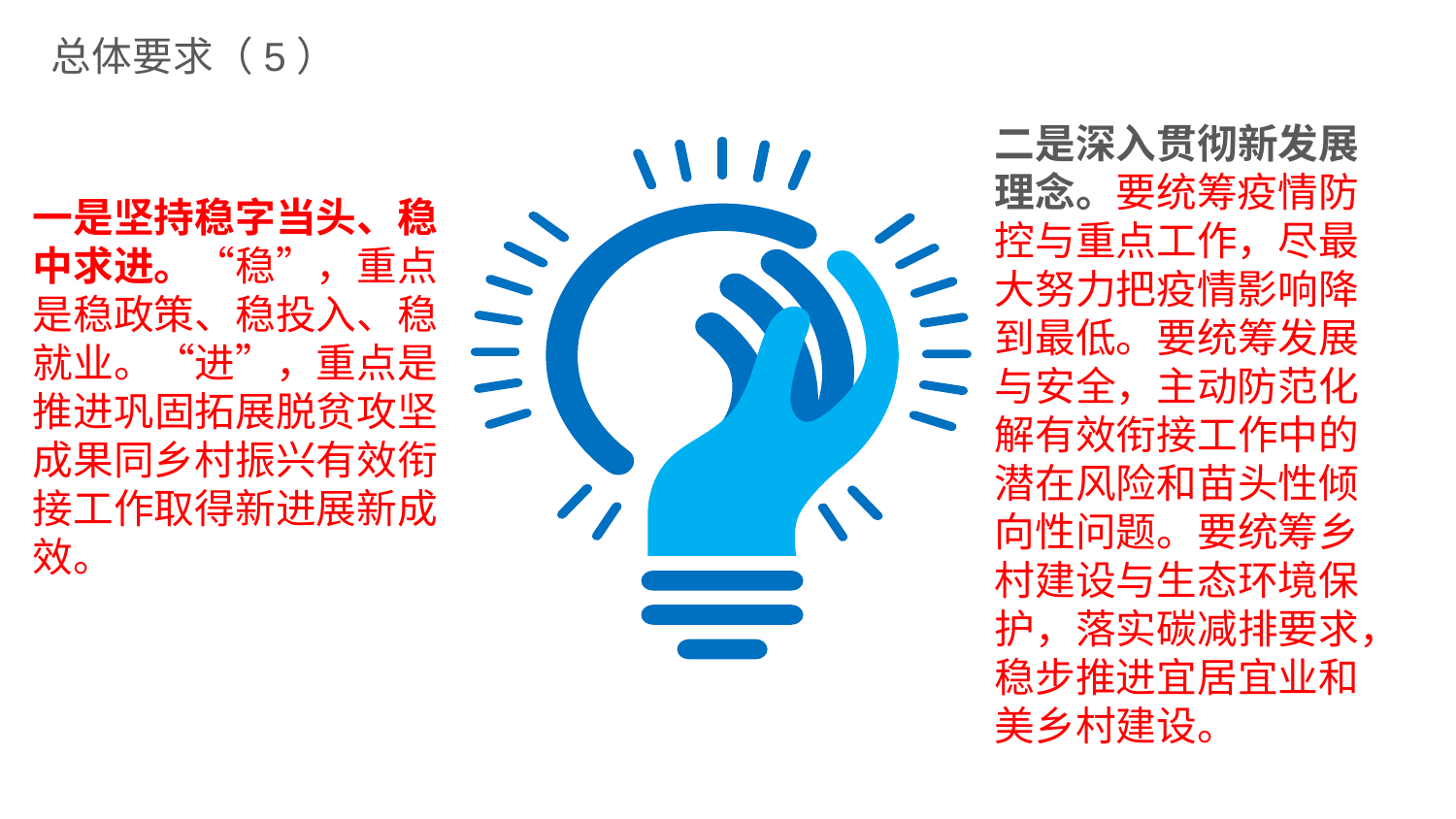

总体要求（5）
二是深入贯彻新发展理念。要统筹疫情防控与重点工作，尽最大努力把疫情影响降到最低。要统筹发展与安全，主动防范化解有效衔接工作中的潜在风险和苗头性倾向性问题。要统筹乡村建设与生态环境保护，落实碳减排要求，稳步推进宜居宜业和美乡村建设。

一是坚持稳字当头、稳中求进。“稳”，重点是稳政策、稳投入、稳就业。“进”，重点是推进巩固拓展脱贫攻坚成果同乡村振兴有效衔接工作取得新进展新成效。